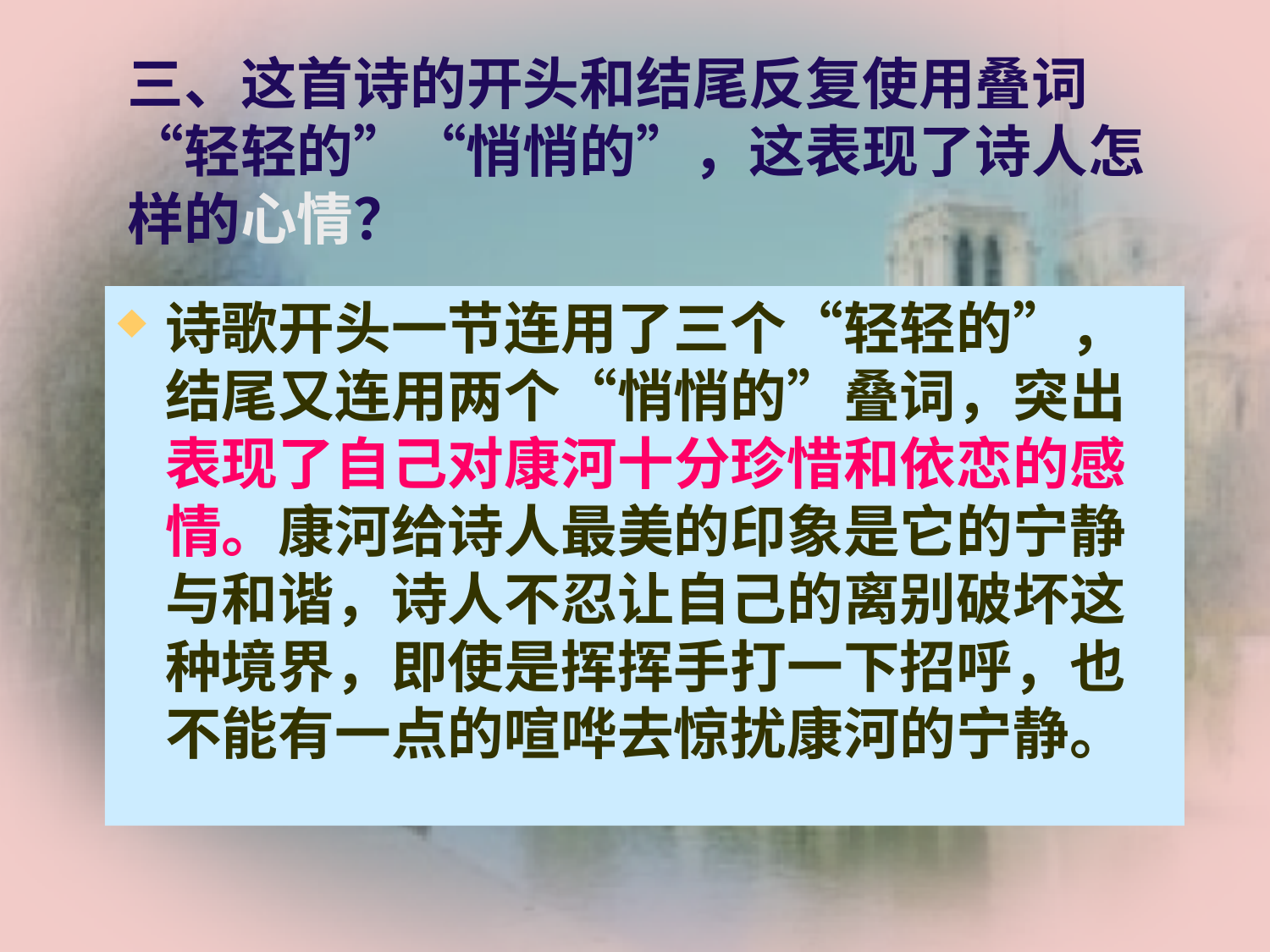

# 三、这首诗的开头和结尾反复使用叠词“轻轻的”“悄悄的”，这表现了诗人怎样的心情？
诗歌开头一节连用了三个“轻轻的”，结尾又连用两个“悄悄的”叠词，突出表现了自己对康河十分珍惜和依恋的感情。康河给诗人最美的印象是它的宁静与和谐，诗人不忍让自己的离别破坏这种境界，即使是挥挥手打一下招呼，也不能有一点的喧哗去惊扰康河的宁静。